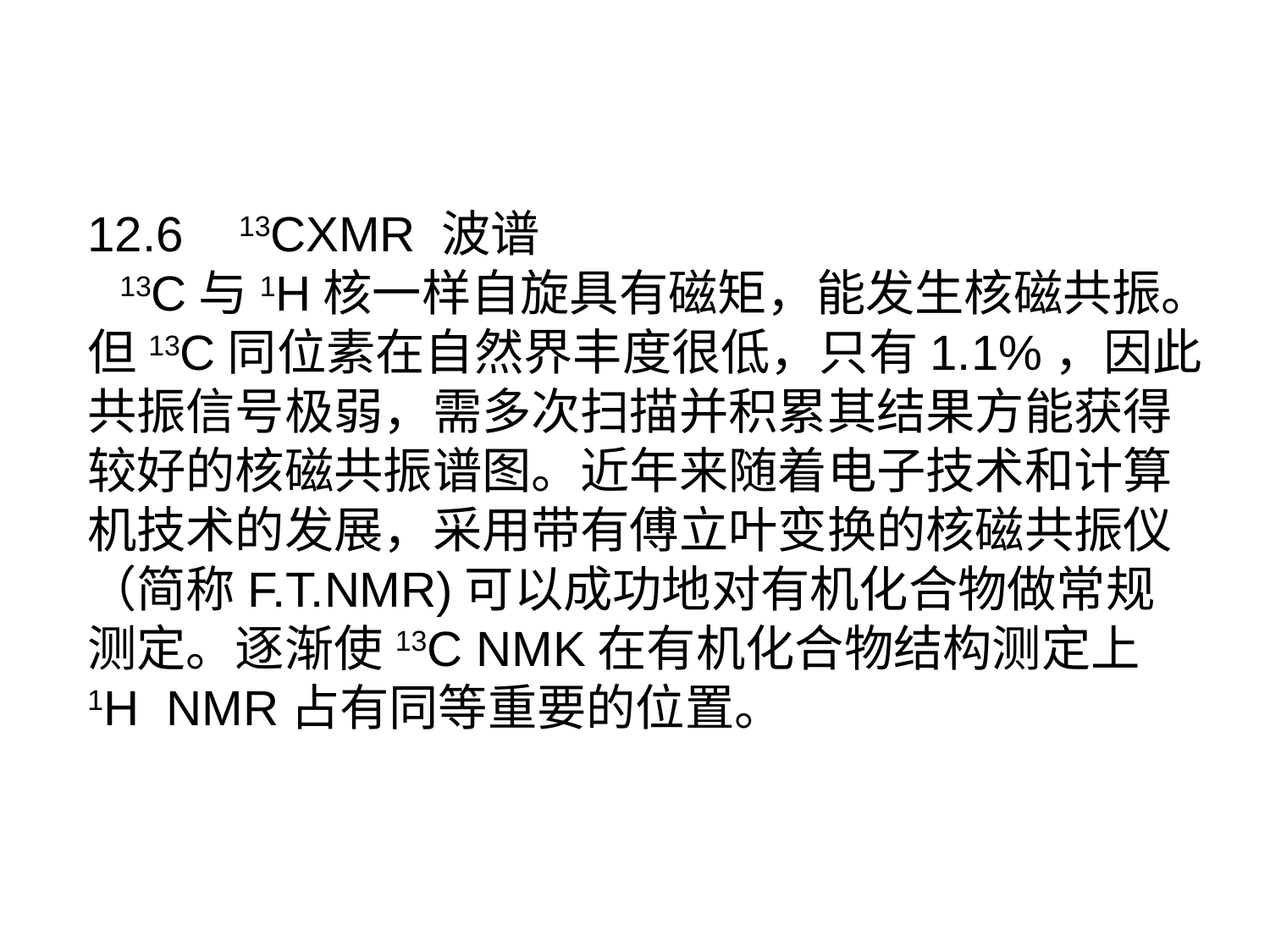

12.6    13CXMR 波谱
    13C与1H核一样自旋具有磁矩，能发生核磁共振。但13C同位素在自然界丰度很低，只有1.1%，因此共振信号极弱，需多次扫描并积累其结果方能获得较好的核磁共振谱图。近年来随着电子技术和计算机技术的发展，采用带有傅立叶变换的核磁共振仪（简称F.T.NMR)可以成功地对有机化合物做常规测定。逐渐使13C NMK在有机化合物结构测定上1H  NMR占有同等重要的位置。